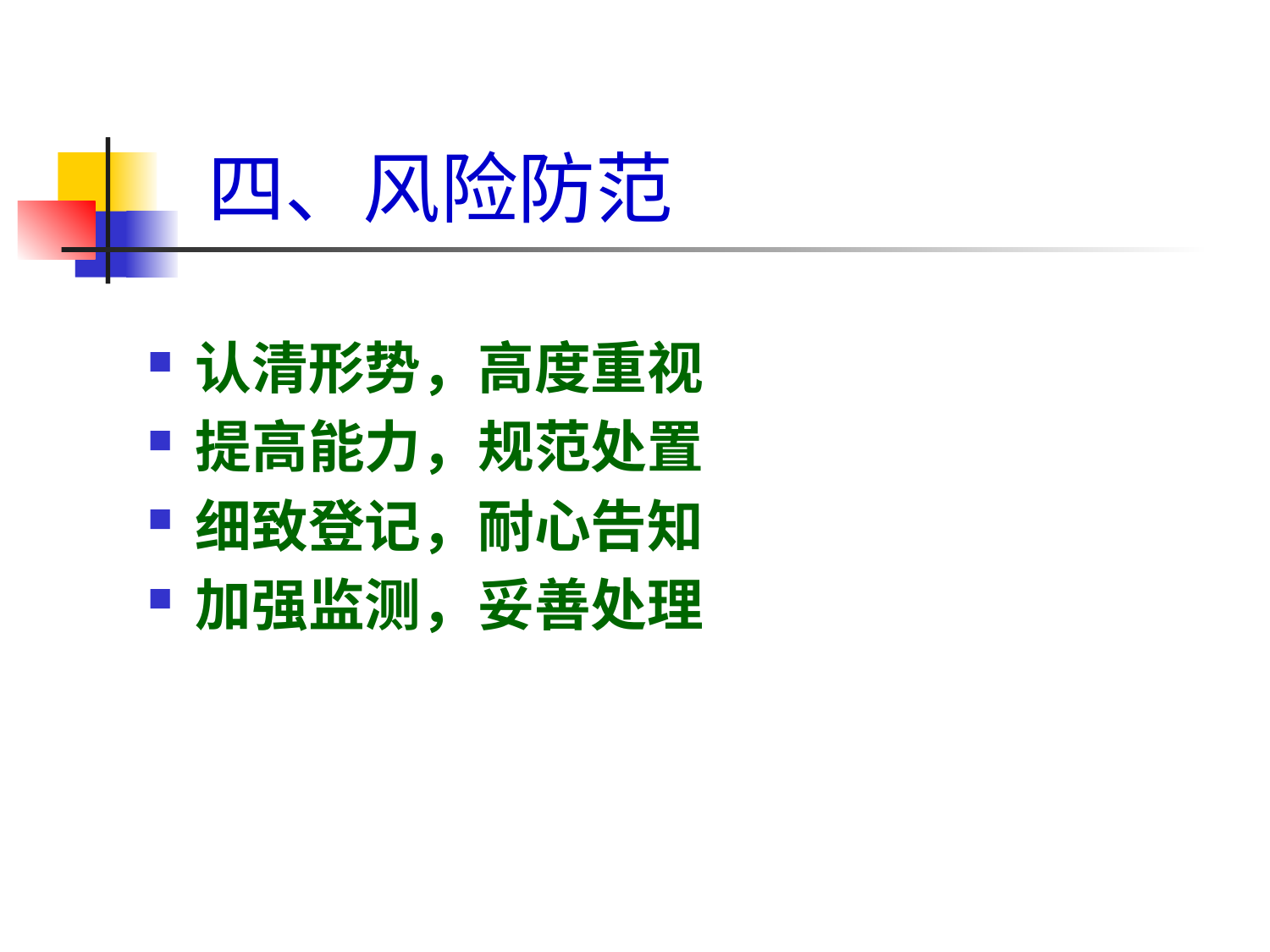

# 四、风险防范
认清形势，高度重视
提高能力，规范处置
细致登记，耐心告知
加强监测，妥善处理